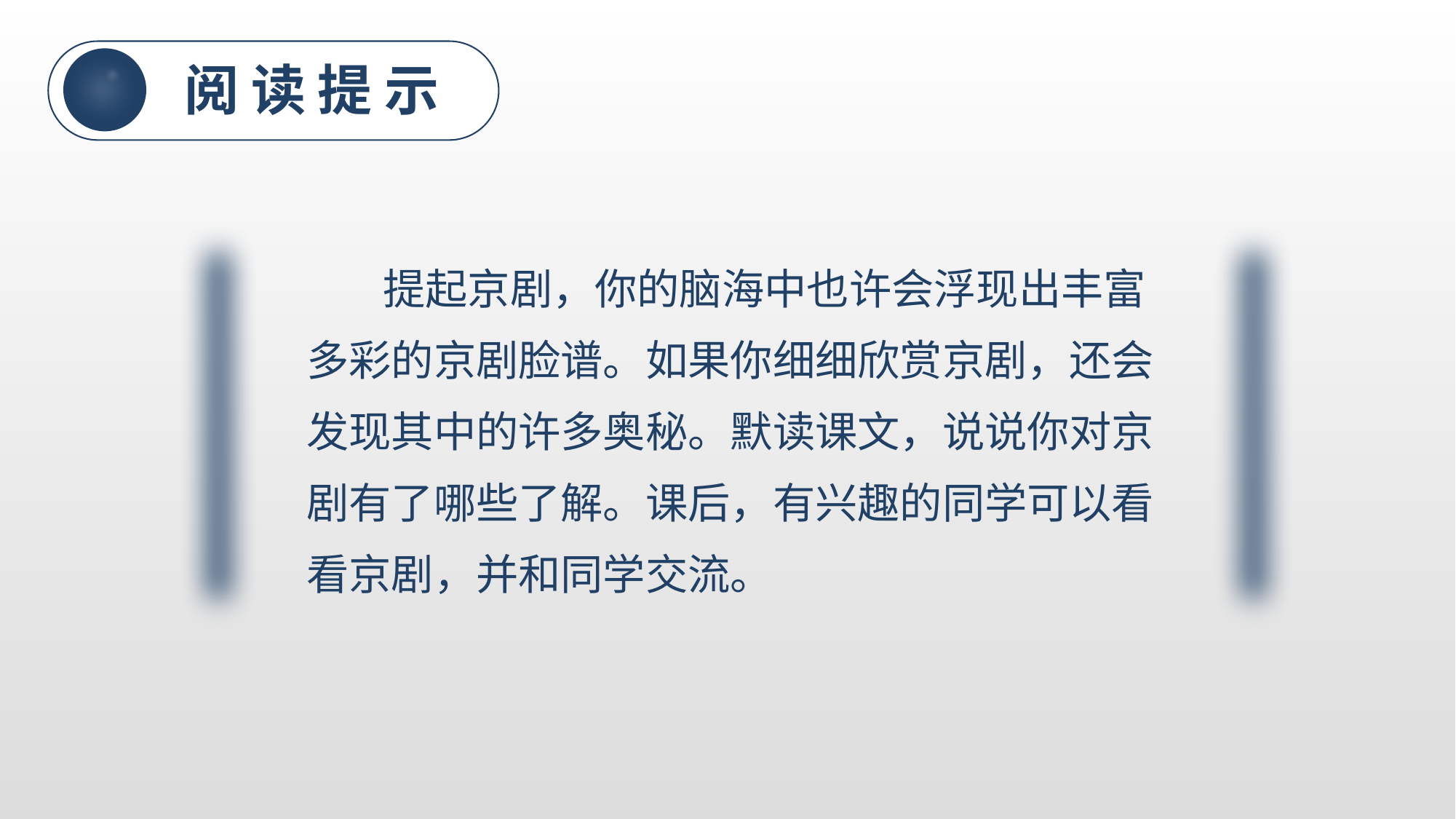

阅读提示

       提起京剧，你的脑海中也许会浮现出丰富多彩的京剧脸谱。如果你细细欣赏京剧，还会发现其中的许多奥秘。默读课文，说说你对京剧有了哪些了解。课后，有兴趣的同学可以看看京剧，并和同学交流。